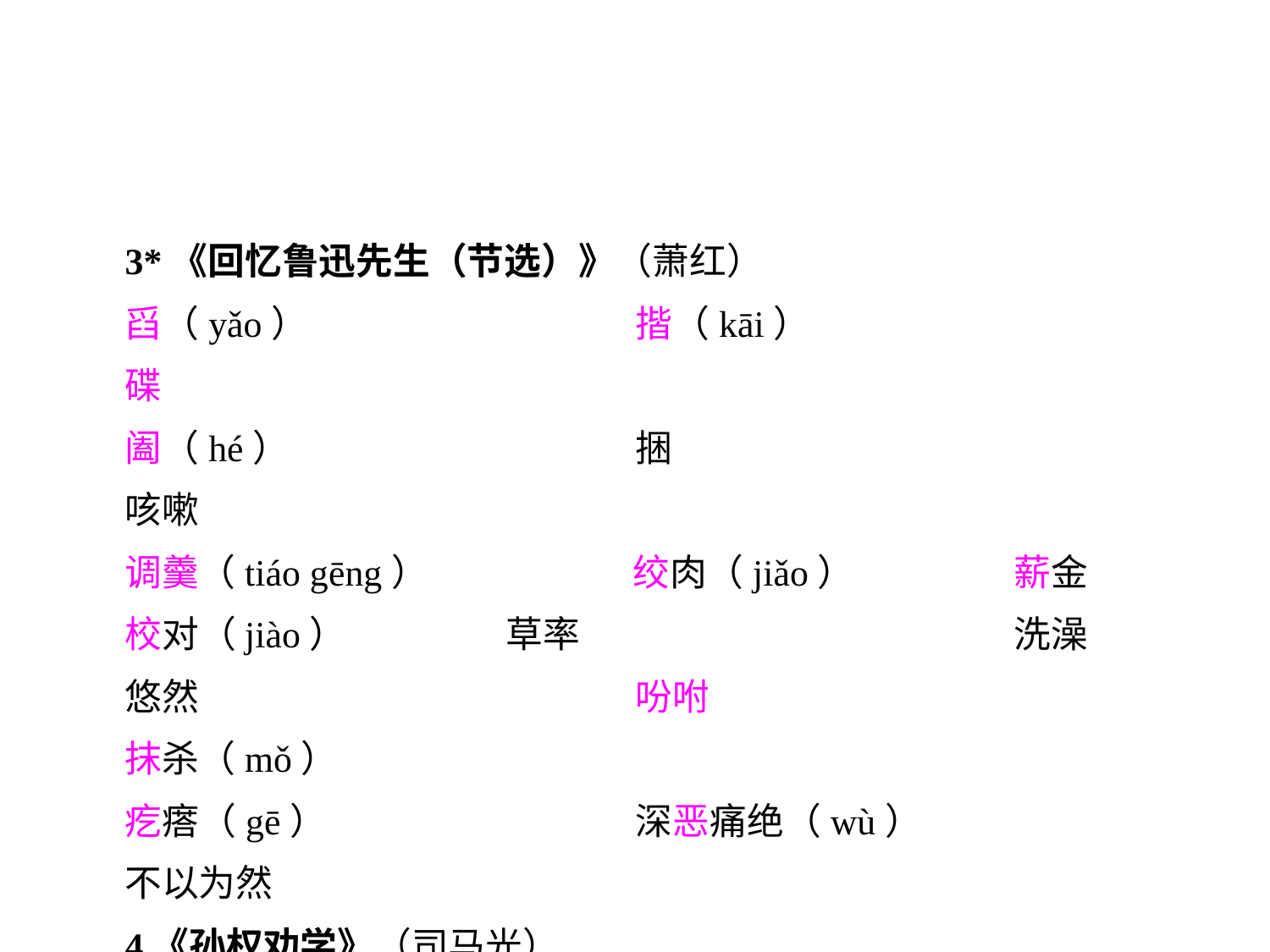

3*《回忆鲁迅先生（节选）》（萧红）
舀（yǎo）			揩（kāi）			碟
阖（hé）			捆				咳嗽
调羹（tiáo gēng）		绞肉（jiǎo）		薪金
校对（jiào）		草率				洗澡
悠然				吩咐				抹杀（mǒ）
疙瘩（gē）			深恶痛绝（wù）		不以为然
4《孙权劝学》（司马光）
卿（qīng）			涉猎（shè）		为博士邪（yé）